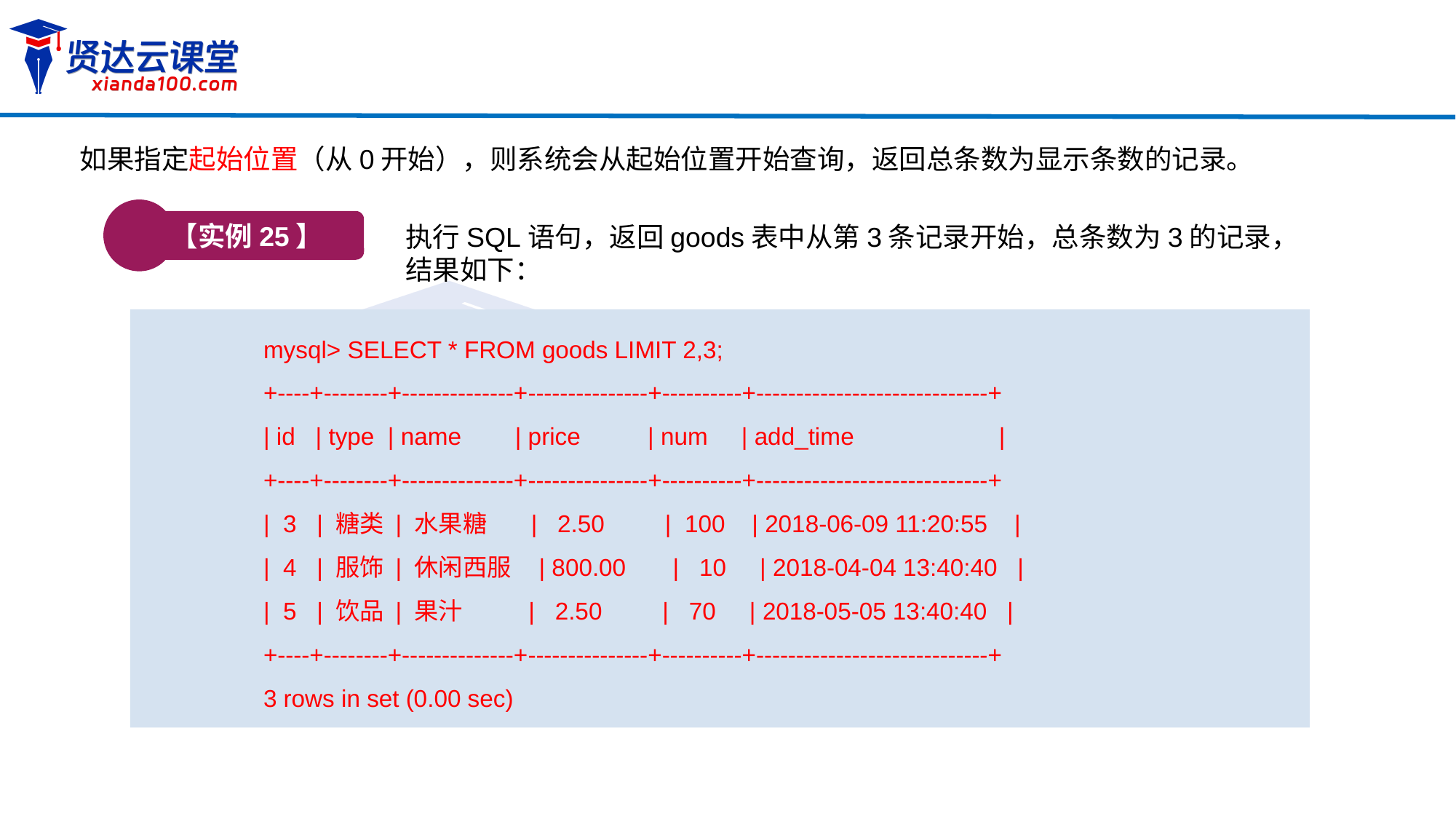

如果指定起始位置（从0开始），则系统会从起始位置开始查询，返回总条数为显示条数的记录。

【实例25】
执行SQL语句，返回goods表中从第3条记录开始，总条数为3的记录，结果如下：

mysql> SELECT * FROM goods LIMIT 2,3;
+----+--------+--------------+---------------+----------+-----------------------------+
| id   | type  | name        | price          | num     | add_time	            |
+----+--------+--------------+---------------+----------+-----------------------------+
|  3   | 糖类 | 水果糖       |   2.50         |  100    | 2018-06-09 11:20:55    |
|  4   | 服饰 | 休闲西服    | 800.00       |   10     | 2018-04-04 13:40:40   |
|  5   | 饮品 | 果汁           |   2.50         |   70     | 2018-05-05 13:40:40   |
+----+--------+--------------+---------------+----------+-----------------------------+
3 rows in set (0.00 sec)